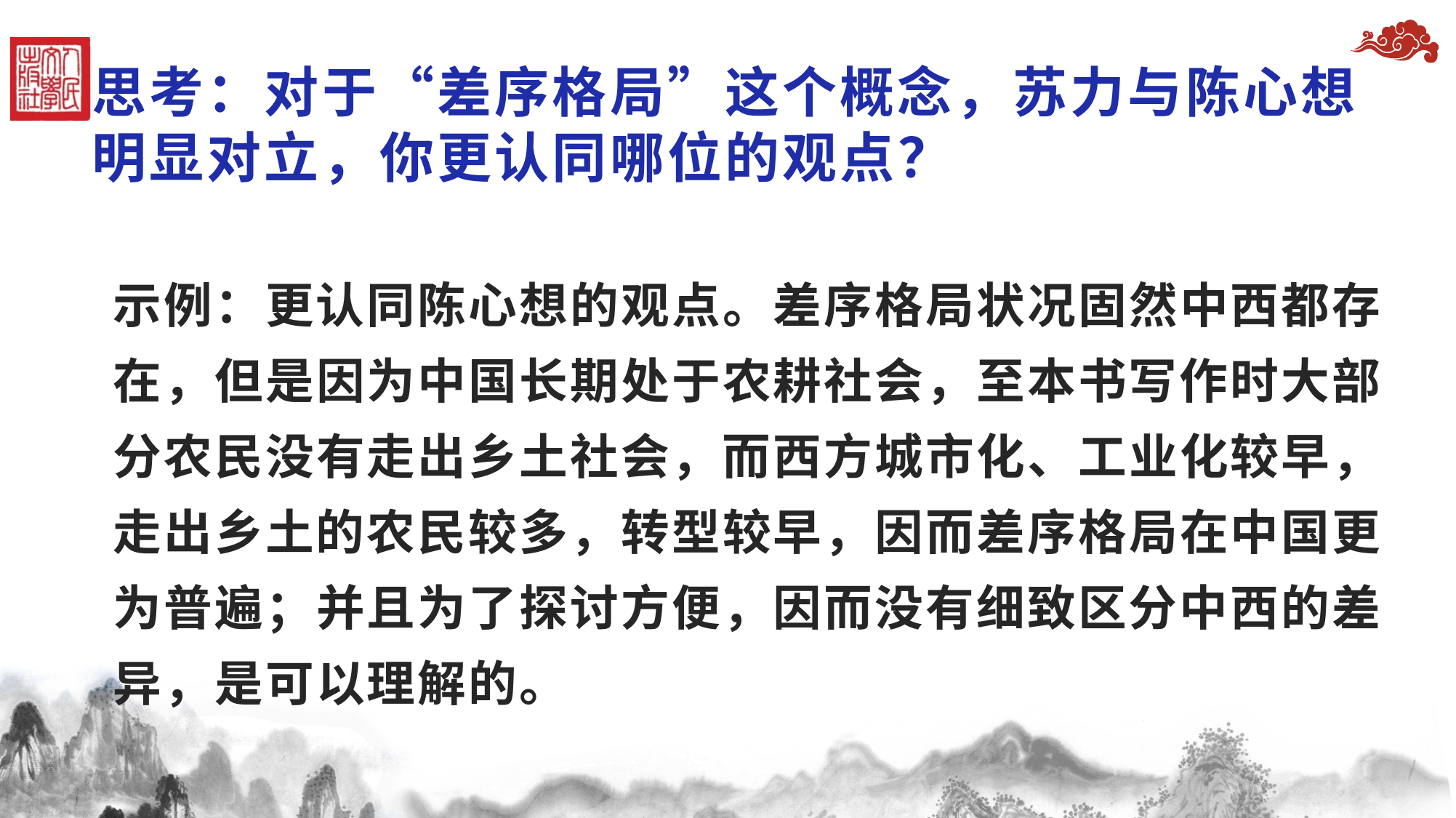

# 思考：对于“差序格局”这个概念，苏力与陈心想明显对立，你更认同哪位的观点？
示例：更认同陈心想的观点。差序格局状况固然中西都存在，但是因为中国长期处于农耕社会，至本书写作时大部分农民没有走出乡土社会，而西方城市化、工业化较早，走出乡土的农民较多，转型较早，因而差序格局在中国更为普遍；并且为了探讨方便，因而没有细致区分中西的差异，是可以理解的。